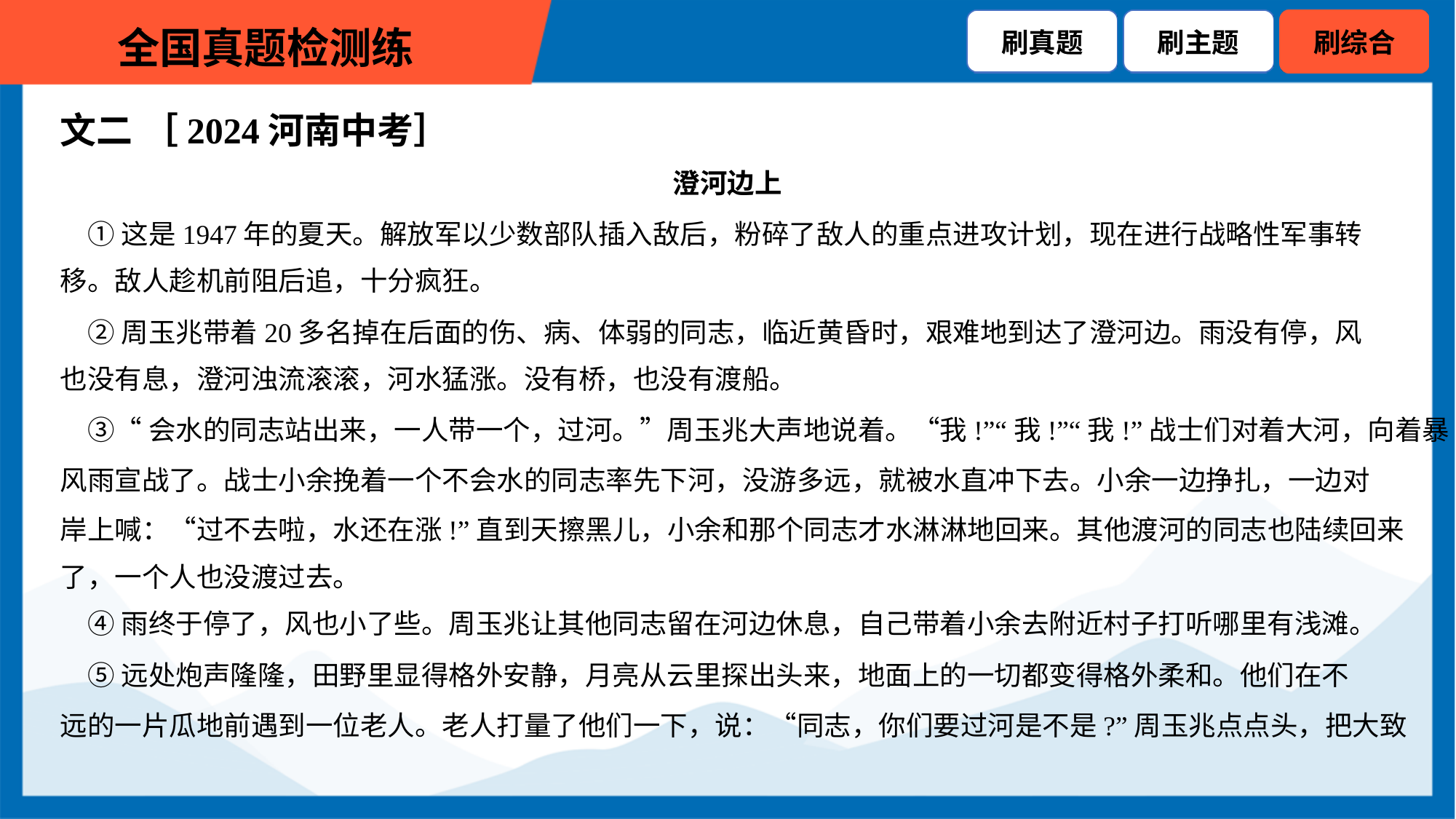

文二 ［2024河南中考］
澄河边上
    ①这是1947年的夏天。解放军以少数部队插入敌后，粉碎了敌人的重点进攻计划，现在进行战略性军事转
移。敌人趁机前阻后追，十分疯狂。
    ②周玉兆带着20多名掉在后面的伤、病、体弱的同志，临近黄昏时，艰难地到达了澄河边。雨没有停，风
也没有息，澄河浊流滚滚，河水猛涨。没有桥，也没有渡船。
    ③“会水的同志站出来，一人带一个，过河。”周玉兆大声地说着。“我!”“我!”“我!”战士们对着大河，向着暴
风雨宣战了。战士小余挽着一个不会水的同志率先下河，没游多远，就被水直冲下去。小余一边挣扎，一边对
岸上喊：“过不去啦，水还在涨!”直到天擦黑儿，小余和那个同志才水淋淋地回来。其他渡河的同志也陆续回来
了，一个人也没渡过去。
    ④雨终于停了，风也小了些。周玉兆让其他同志留在河边休息，自己带着小余去附近村子打听哪里有浅滩。
    ⑤远处炮声隆隆，田野里显得格外安静，月亮从云里探出头来，地面上的一切都变得格外柔和。他们在不
远的一片瓜地前遇到一位老人。老人打量了他们一下，说：“同志，你们要过河是不是?”周玉兆点点头，把大致